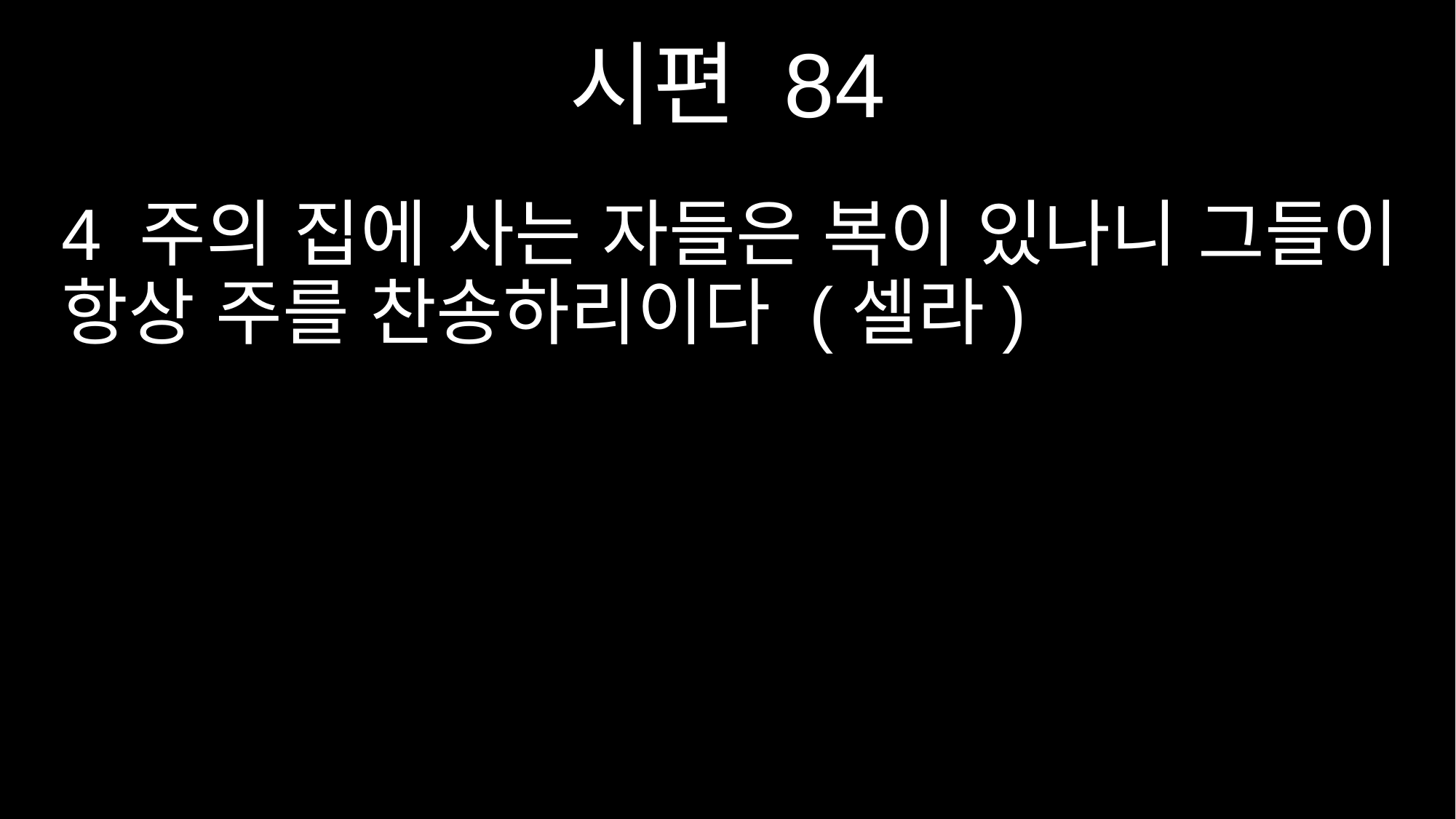

시편 84
4 주의 집에 사는 자들은 복이 있나니 그들이 항상 주를 찬송하리이다 (셀라)